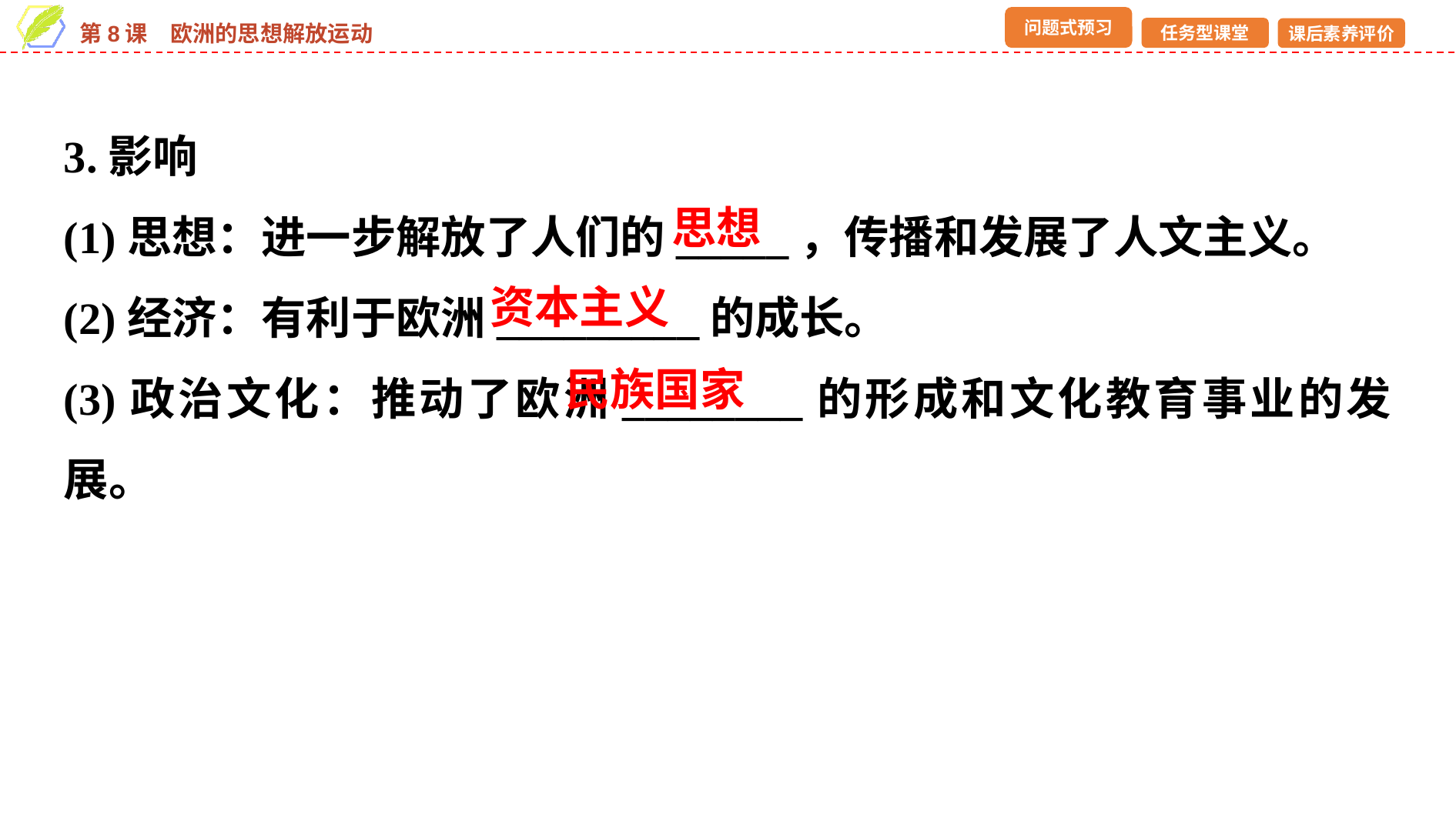

3.影响
(1)思想：进一步解放了人们的_____，传播和发展了人文主义。
(2)经济：有利于欧洲_________的成长。
(3)政治文化：推动了欧洲________的形成和文化教育事业的发展。
思想
资本主义
民族国家